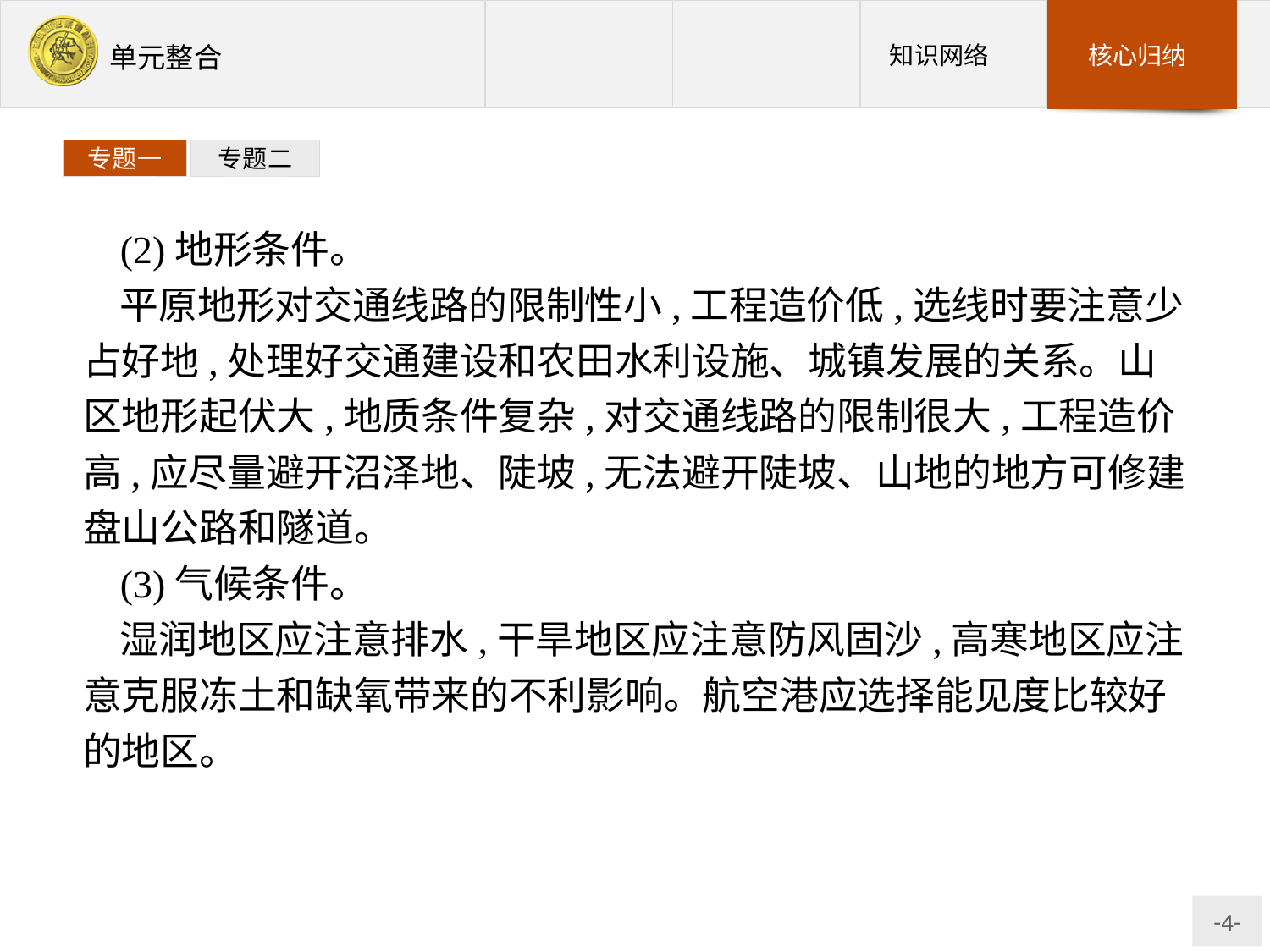

专题一
专题二
(2)地形条件。
平原地形对交通线路的限制性小,工程造价低,选线时要注意少占好地,处理好交通建设和农田水利设施、城镇发展的关系。山区地形起伏大,地质条件复杂,对交通线路的限制很大,工程造价高,应尽量避开沼泽地、陡坡,无法避开陡坡、山地的地方可修建盘山公路和隧道。
(3)气候条件。
湿润地区应注意排水,干旱地区应注意防风固沙,高寒地区应注意克服冻土和缺氧带来的不利影响。航空港应选择能见度比较好的地区。